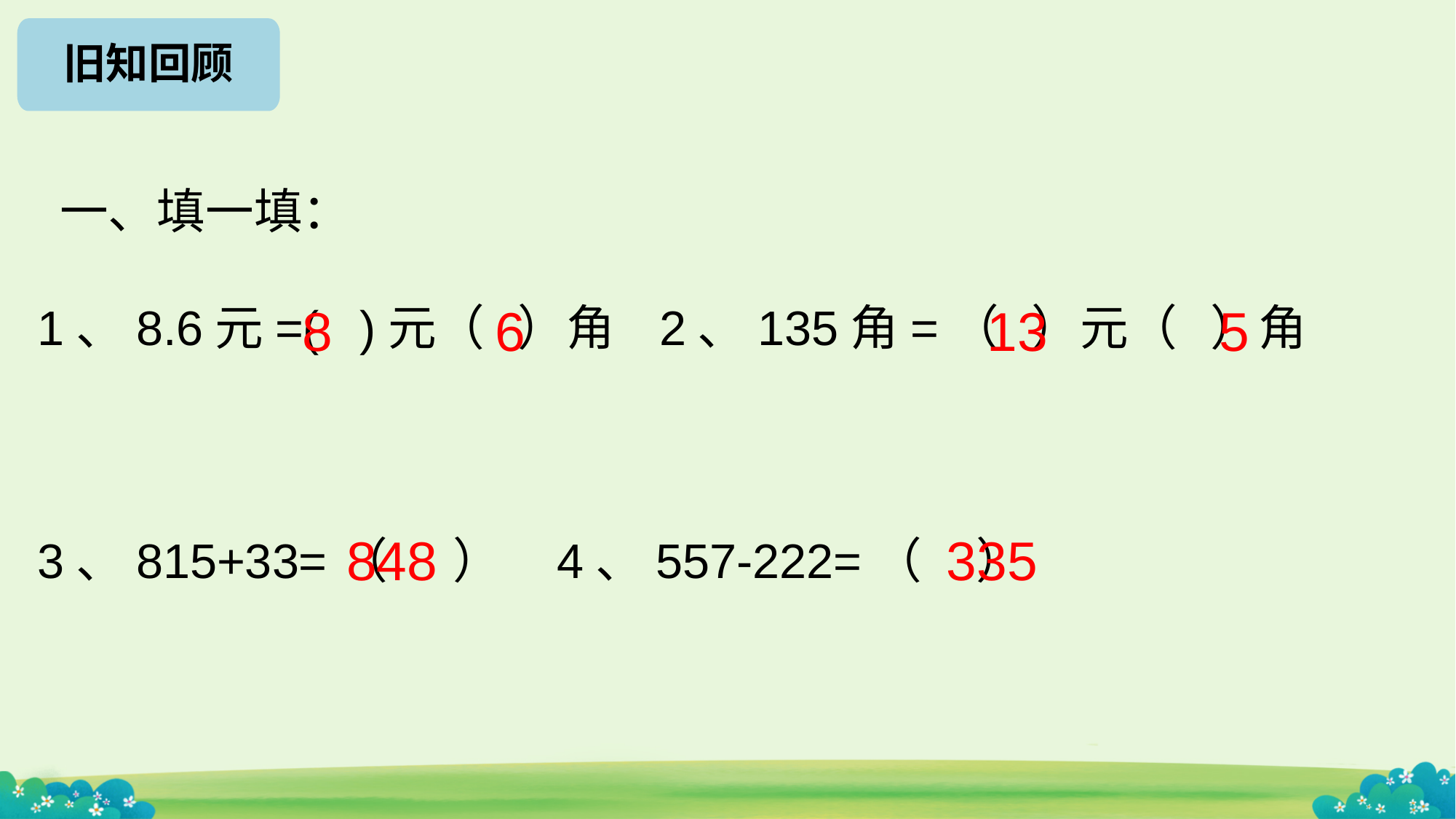

旧知回顾
 一、填一填：

1、8.6元=(   )元（   ）角   2、135角=（   ）元（   ）角

3、815+33=（      ）    4、557-222=（     ）

8
6
13
5
848
335